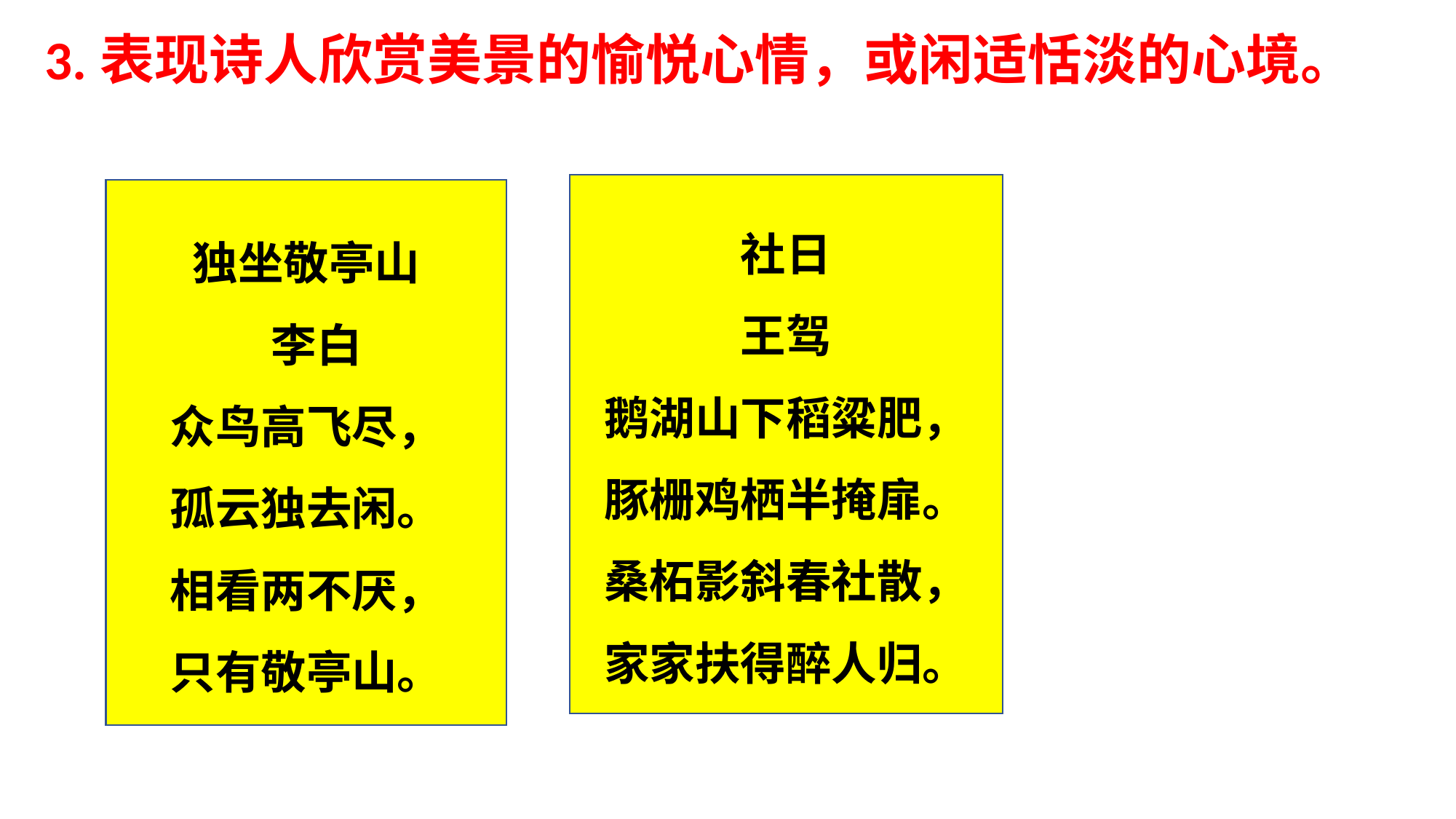

3.表现诗人欣赏美景的愉悦心情，或闲适恬淡的心境。
社日
王驾
鹅湖山下稻粱肥，
豚栅鸡栖半掩扉。
桑柘影斜春社散，
家家扶得醉人归。
独坐敬亭山
 李白
众鸟高飞尽，
孤云独去闲。
相看两不厌，
只有敬亭山。